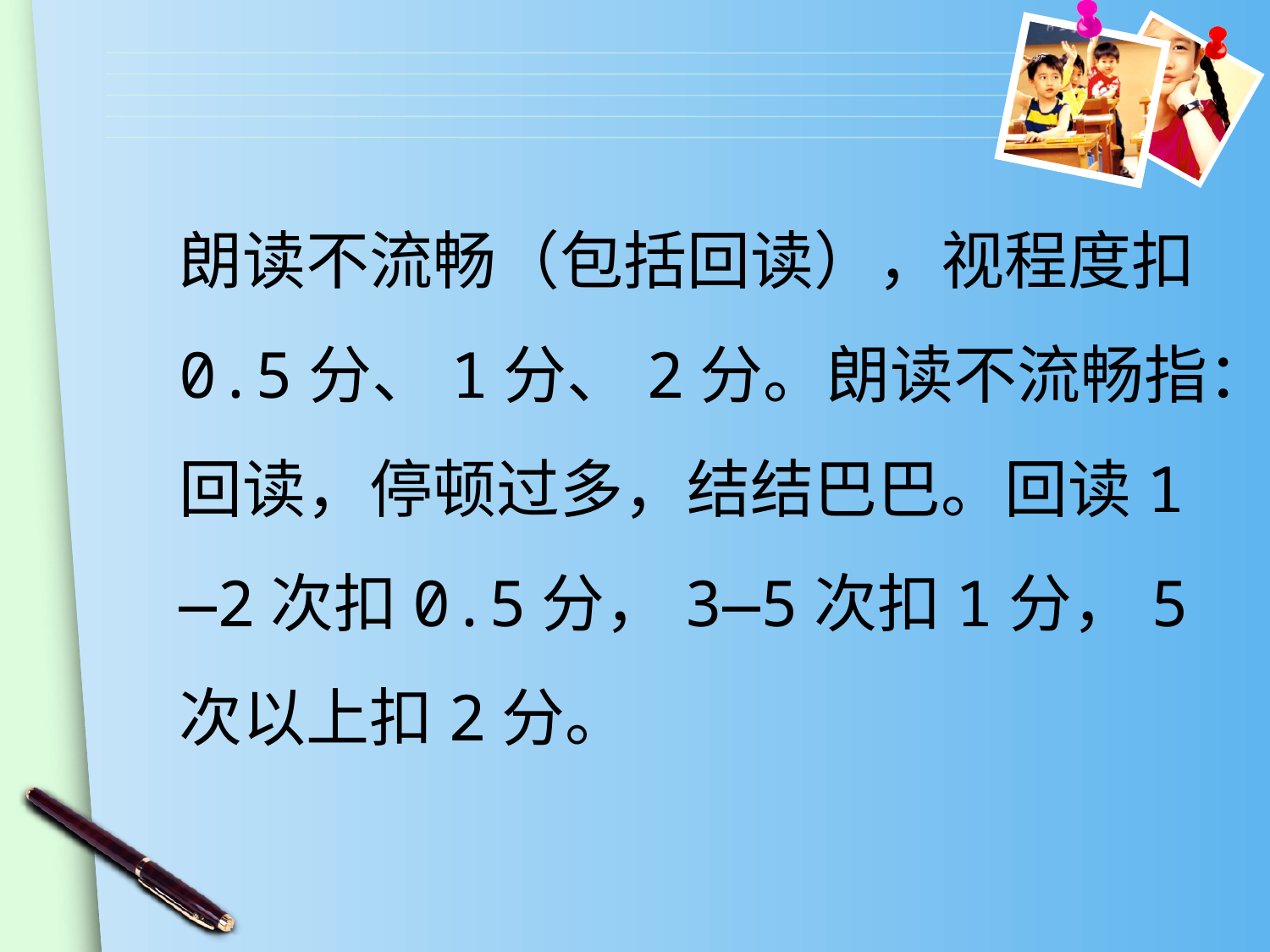

朗读不流畅（包括回读），视程度扣0.5分、1分、2分。朗读不流畅指：回读，停顿过多，结结巴巴。回读1—2次扣0.5分，3—5次扣1分，5次以上扣2分。